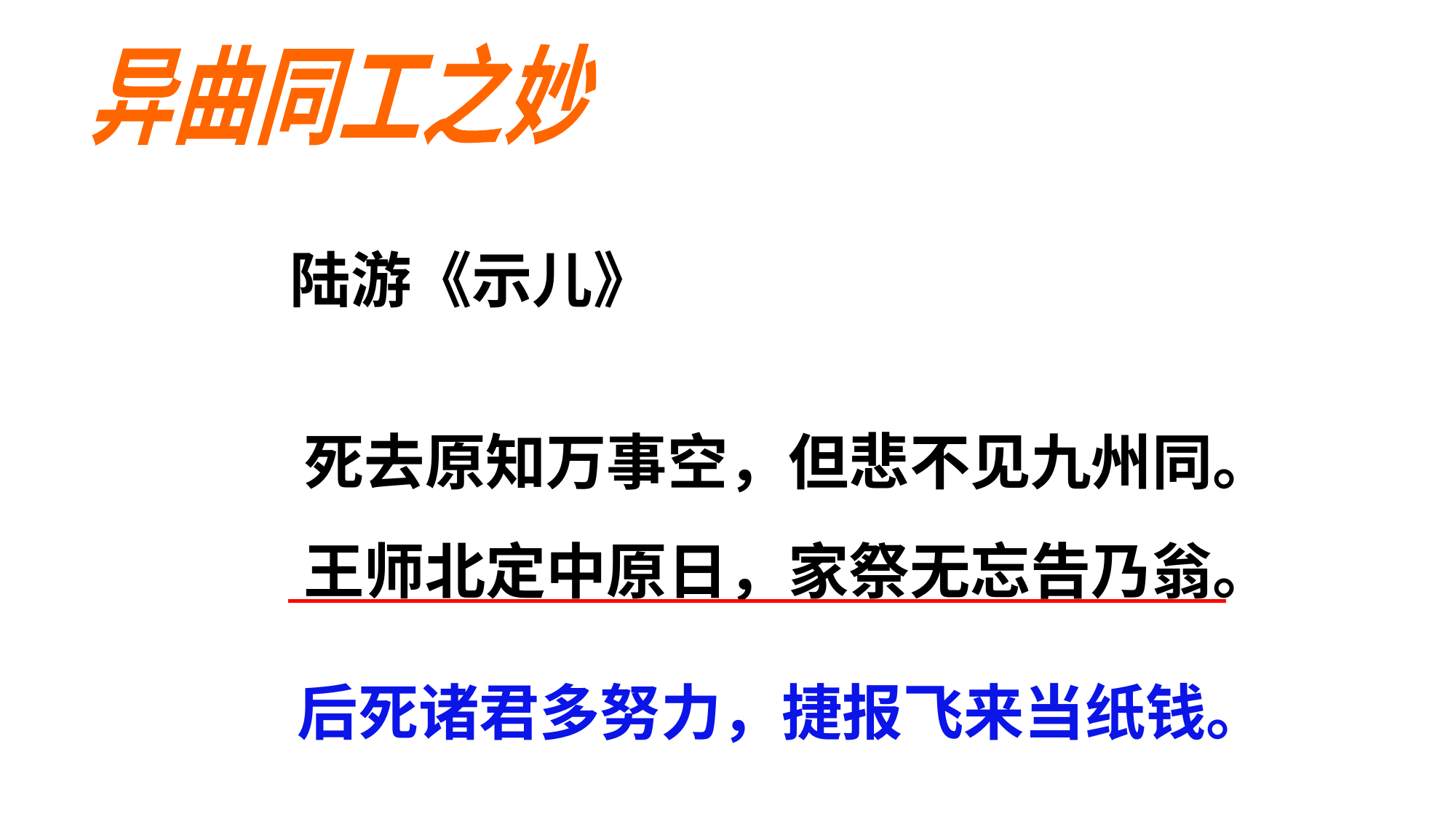

异曲同工之妙
      陆游《示儿》

       死去原知万事空，但悲不见九州同。
       王师北定中原日，家祭无忘告乃翁。

后死诸君多努力，捷报飞来当纸钱。